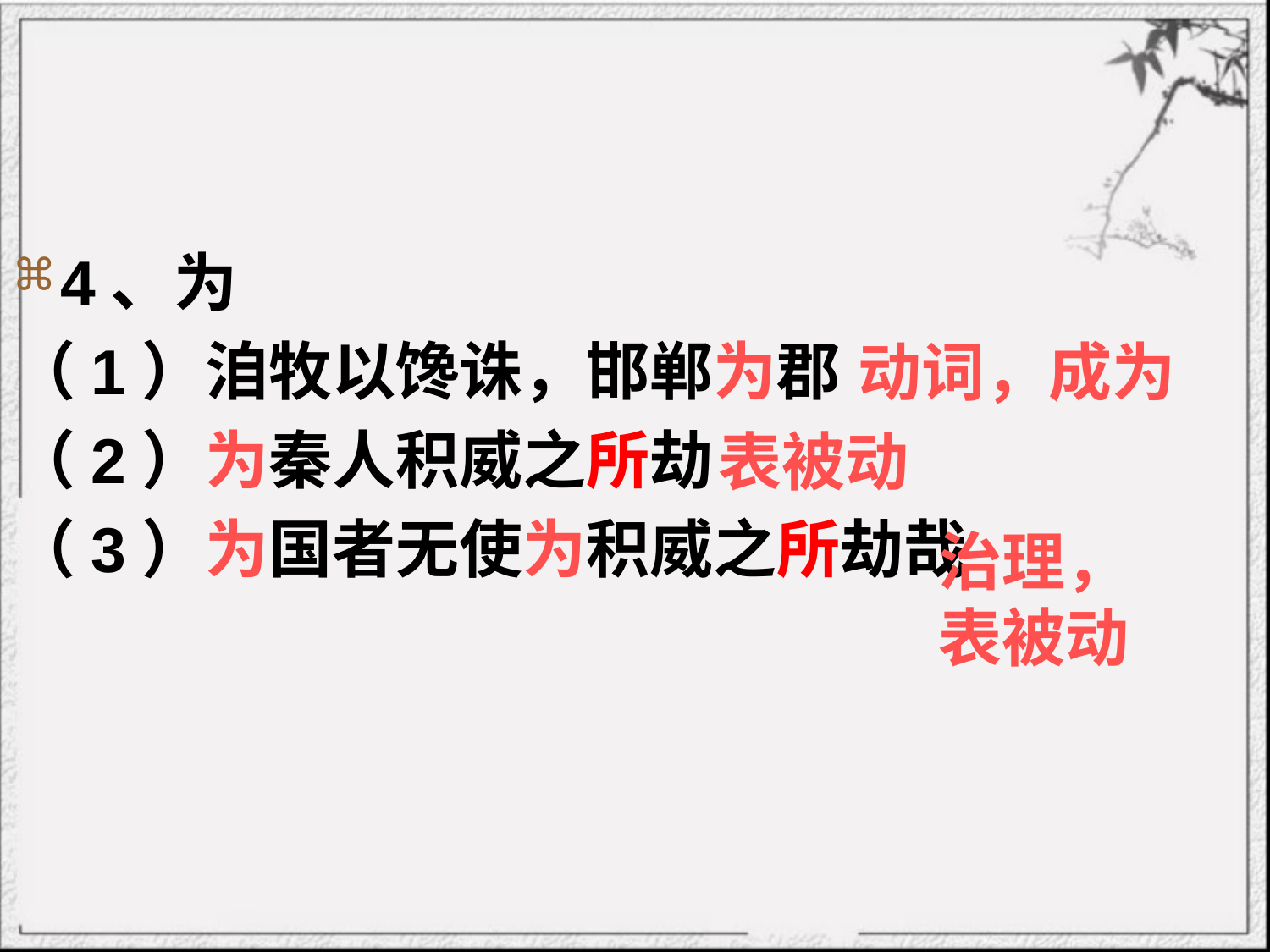

# 4、为
（1）洎牧以馋诛，邯郸为郡
（2）为秦人积威之所劫
（3）为国者无使为积威之所劫哉
动词，成为
表被动
治理，
表被动